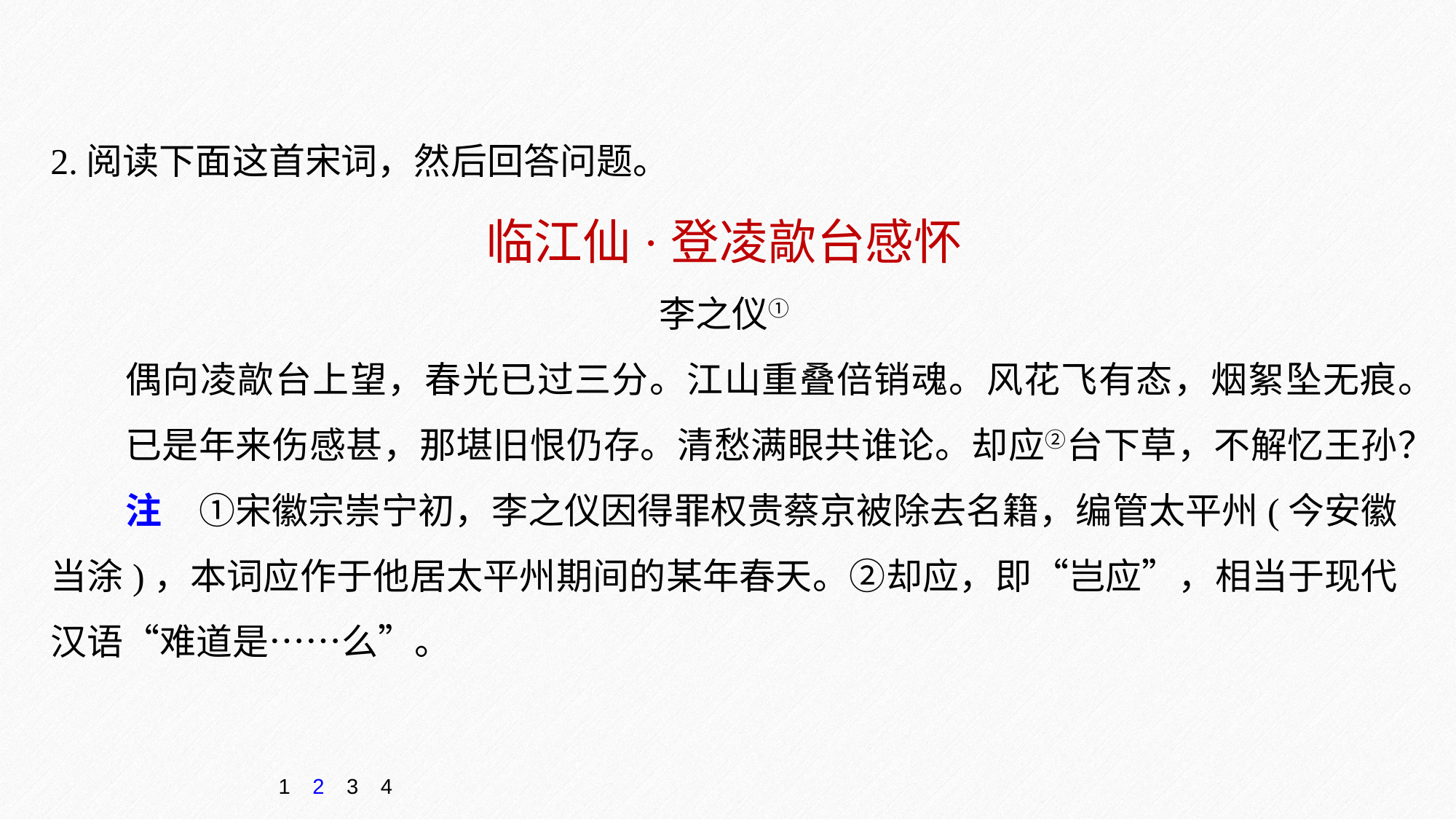

2.阅读下面这首宋词，然后回答问题。
临江仙·登凌歊台感怀
李之仪①
偶向凌歊台上望，春光已过三分。江山重叠倍销魂。风花飞有态，烟絮坠无痕。
已是年来伤感甚，那堪旧恨仍存。清愁满眼共谁论。却应②台下草，不解忆王孙？
注　①宋徽宗崇宁初，李之仪因得罪权贵蔡京被除去名籍，编管太平州(今安徽当涂)，本词应作于他居太平州期间的某年春天。②却应，即“岂应”，相当于现代汉语“难道是……么”。
1
2
3
4